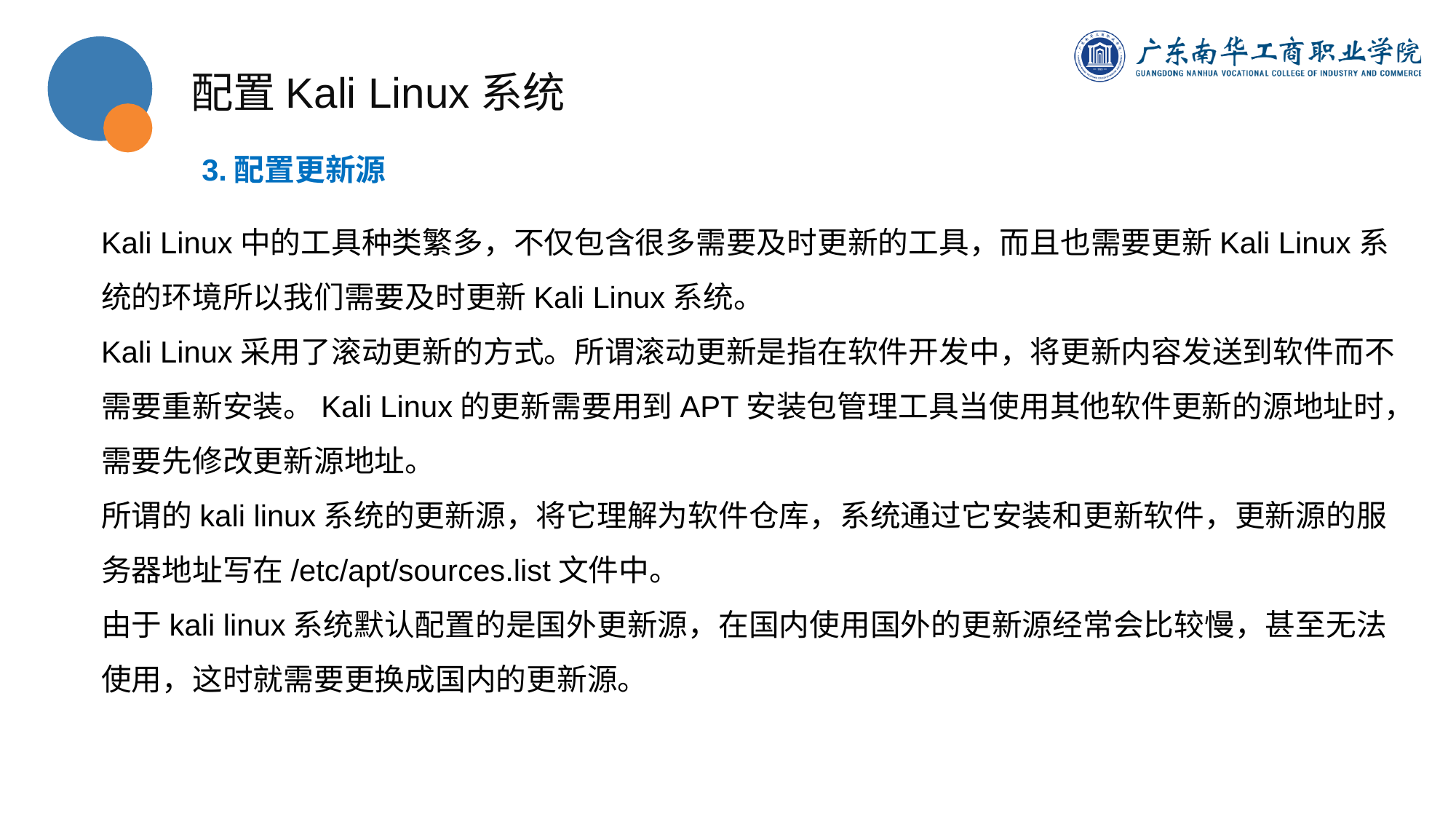

配置Kali Linux系统

3.配置更新源
Kali Linux中的工具种类繁多，不仅包含很多需要及时更新的工具，而且也需要更新Kali Linux系统的环境所以我们需要及时更新Kali Linux系统。
Kali Linux采用了滚动更新的方式。所谓滚动更新是指在软件开发中，将更新内容发送到软件而不需要重新安装。Kali Linux的更新需要用到APT安装包管理工具当使用其他软件更新的源地址时，需要先修改更新源地址。
所谓的kali linux系统的更新源，将它理解为软件仓库，系统通过它安装和更新软件，更新源的服务器地址写在/etc/apt/sources.list文件中。
由于kali linux系统默认配置的是国外更新源，在国内使用国外的更新源经常会比较慢，甚至无法使用，这时就需要更换成国内的更新源。